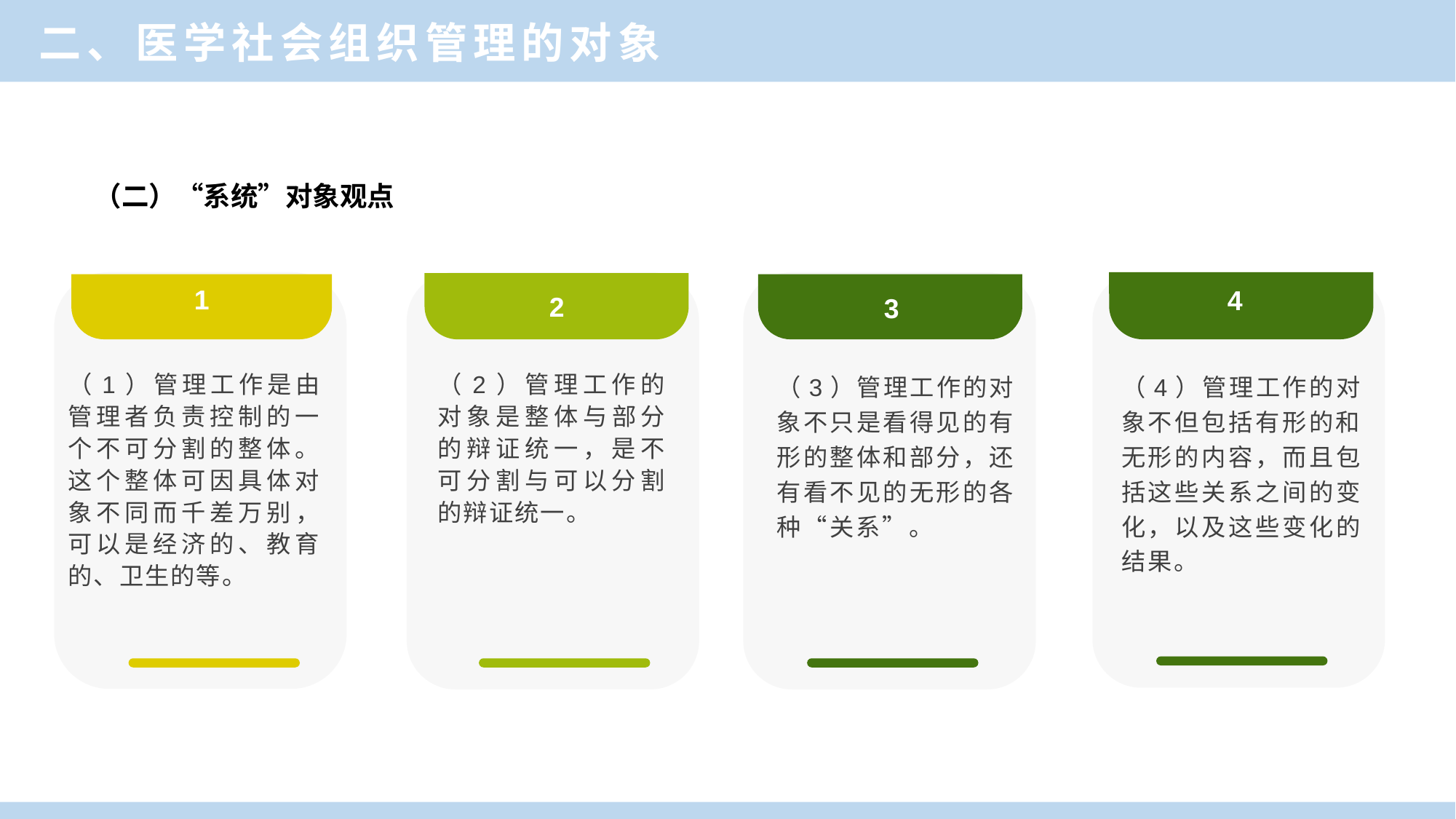

二、医学社会组织管理的对象
（二）“系统”对象观点

1
4
2
3
（1）管理工作是由管理者负责控制的一个不可分割的整体。这个整体可因具体对象不同而千差万别，可以是经济的、教育的、卫生的等。
（2）管理工作的对象是整体与部分的辩证统一，是不可分割与可以分割的辩证统一。
（3）管理工作的对象不只是看得见的有形的整体和部分，还有看不见的无形的各种“关系”。
（4）管理工作的对象不但包括有形的和无形的内容，而且包括这些关系之间的变化，以及这些变化的结果。